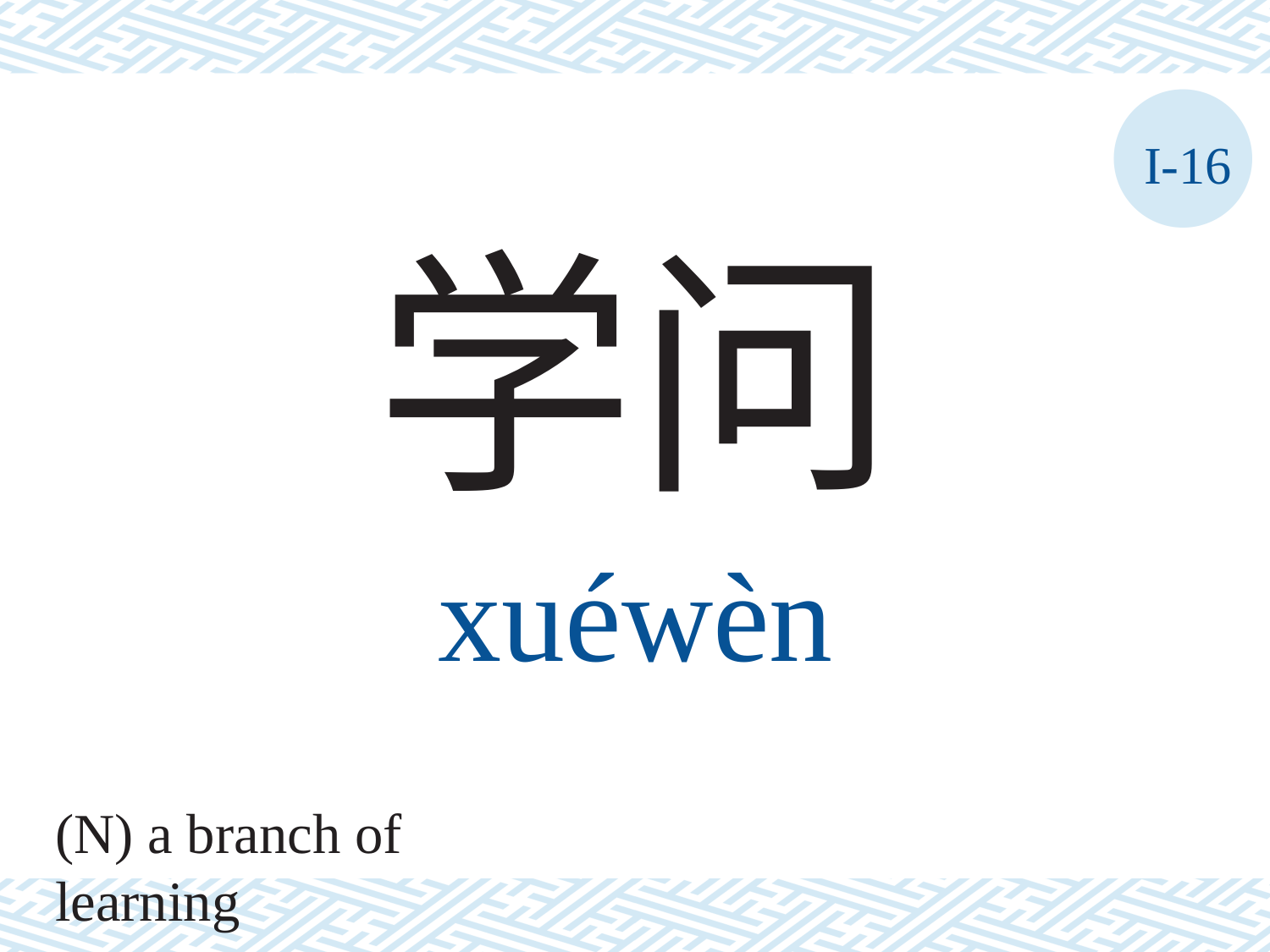

I-16
学问
xuéwèn
(N) a branch of learning